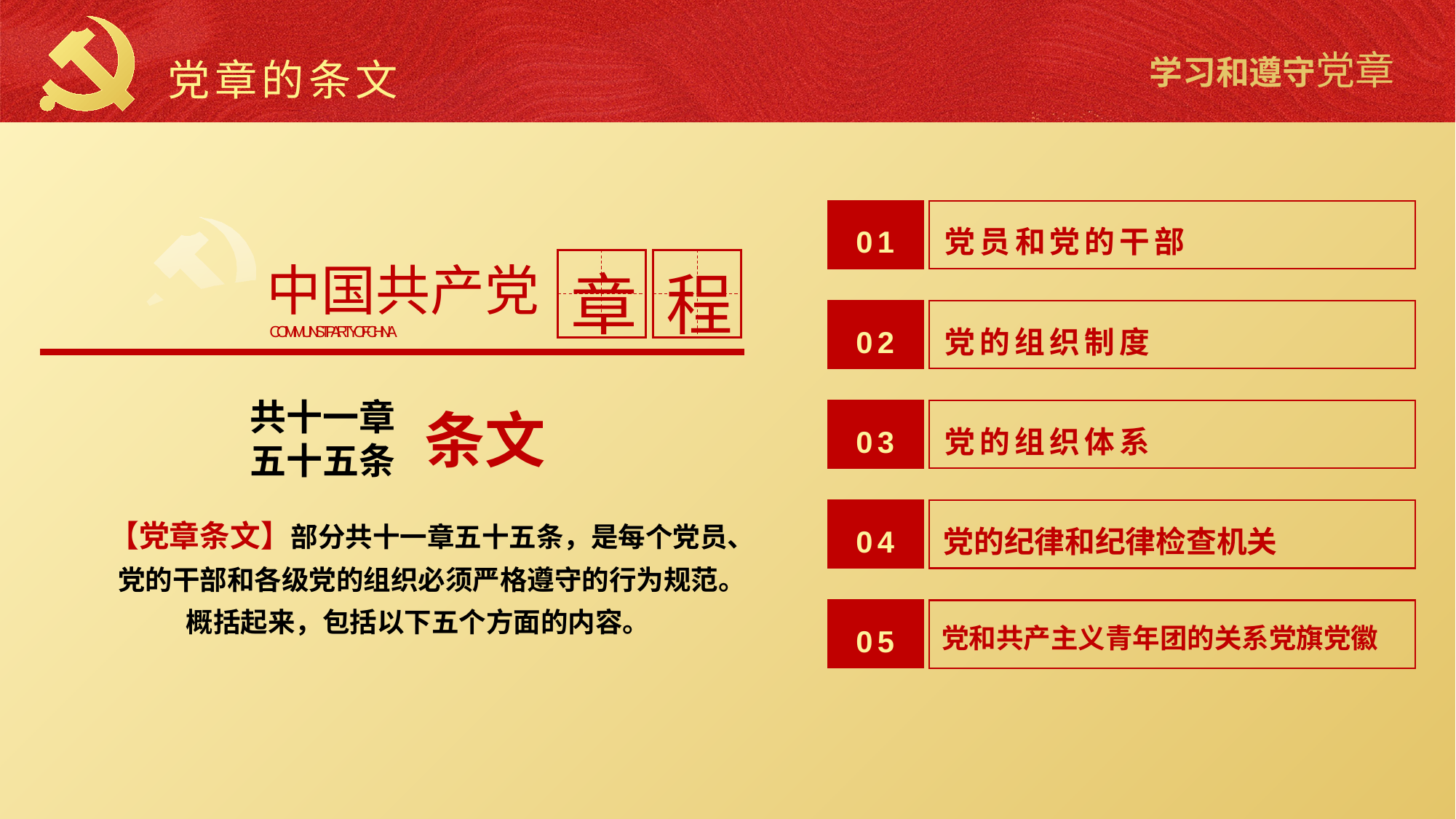

党章的条文

01

党员和党的干部

中国共产党
章

程

COMMUNIST PARTY OF CHINA

02

党的组织制度
共十一章
五十五条
条文

03

党的组织体系

04

党的纪律和纪律检查机关
【党章条文】部分共十一章五十五条，是每个党员、党的干部和各级党的组织必须严格遵守的行为规范。概括起来，包括以下五个方面的内容。

05

党和共产主义青年团的关系党旗党徽